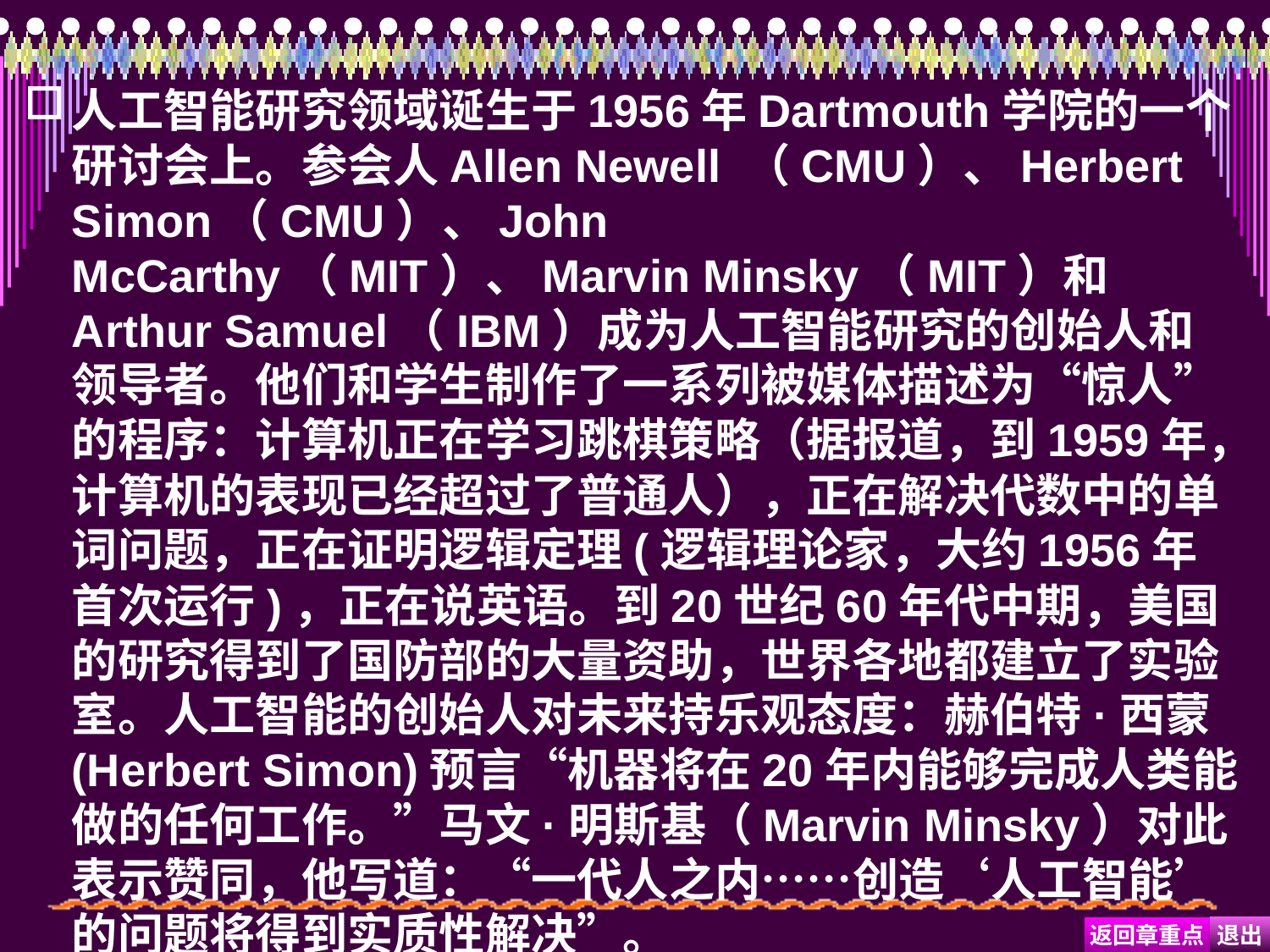

#
人工智能研究领域诞生于1956年Dartmouth学院的一个研讨会上。参会人Allen Newell （CMU）、Herbert Simon（CMU）、John McCarthy（MIT）、Marvin Minsky（MIT）和Arthur Samuel（IBM）成为人工智能研究的创始人和领导者。他们和学生制作了一系列被媒体描述为“惊人”的程序：计算机正在学习跳棋策略（据报道，到1959年，计算机的表现已经超过了普通人），正在解决代数中的单词问题，正在证明逻辑定理(逻辑理论家，大约1956年首次运行)，正在说英语。到20世纪60年代中期，美国的研究得到了国防部的大量资助，世界各地都建立了实验室。人工智能的创始人对未来持乐观态度：赫伯特·西蒙(Herbert Simon)预言“机器将在20年内能够完成人类能做的任何工作。”马文·明斯基（Marvin Minsky）对此表示赞同，他写道：“一代人之内……创造‘人工智能’的问题将得到实质性解决”。